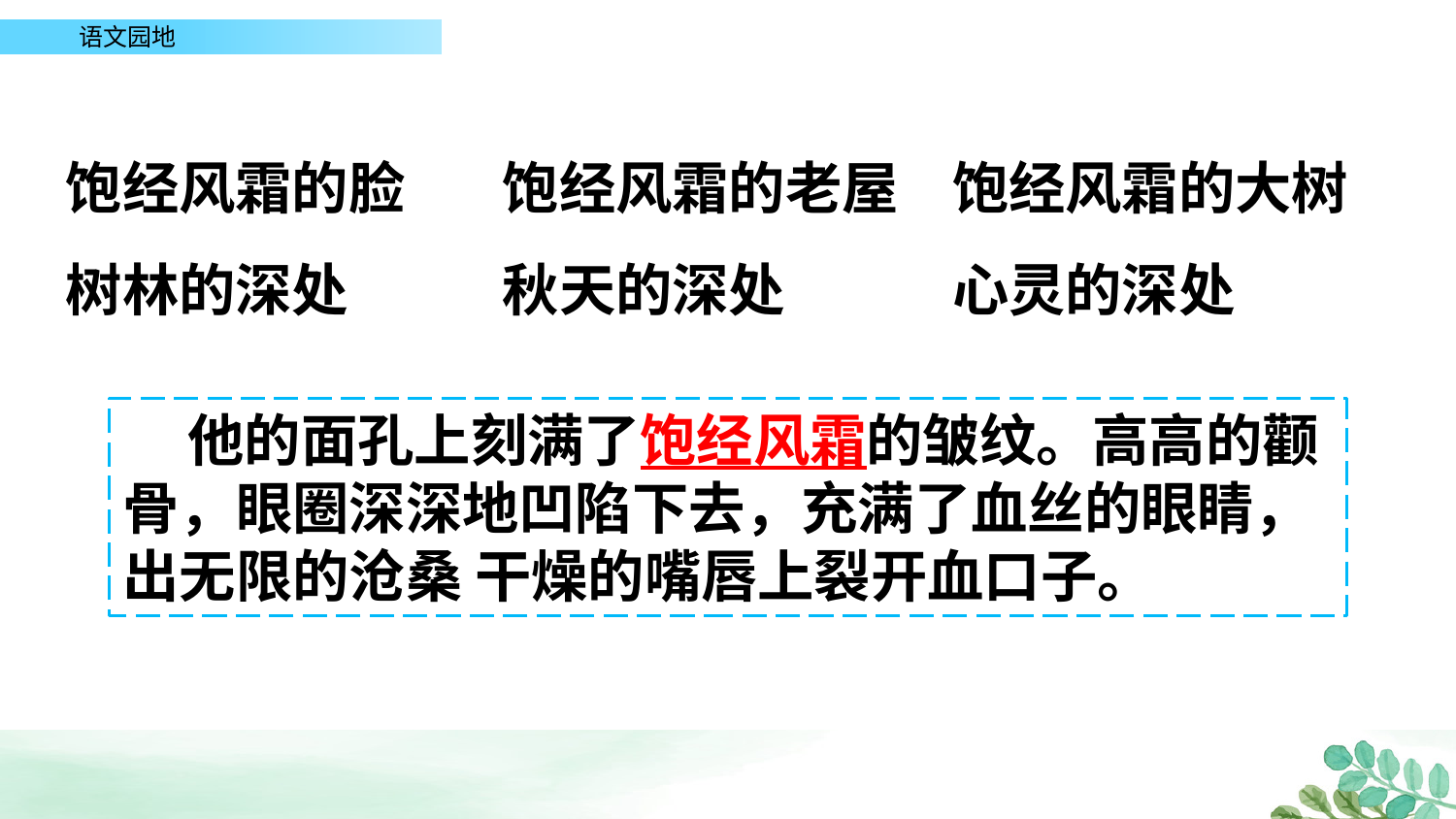

饱经风霜的脸	饱经风霜的老屋	 饱经风霜的大树
树林的深处		秋天的深处		 心灵的深处
    他的面孔上刻满了饱经风霜的皱纹。高高的颧骨，眼圈深深地凹陷下去，充满了血丝的眼睛，出无限的沧桑 干燥的嘴唇上裂开血口子。